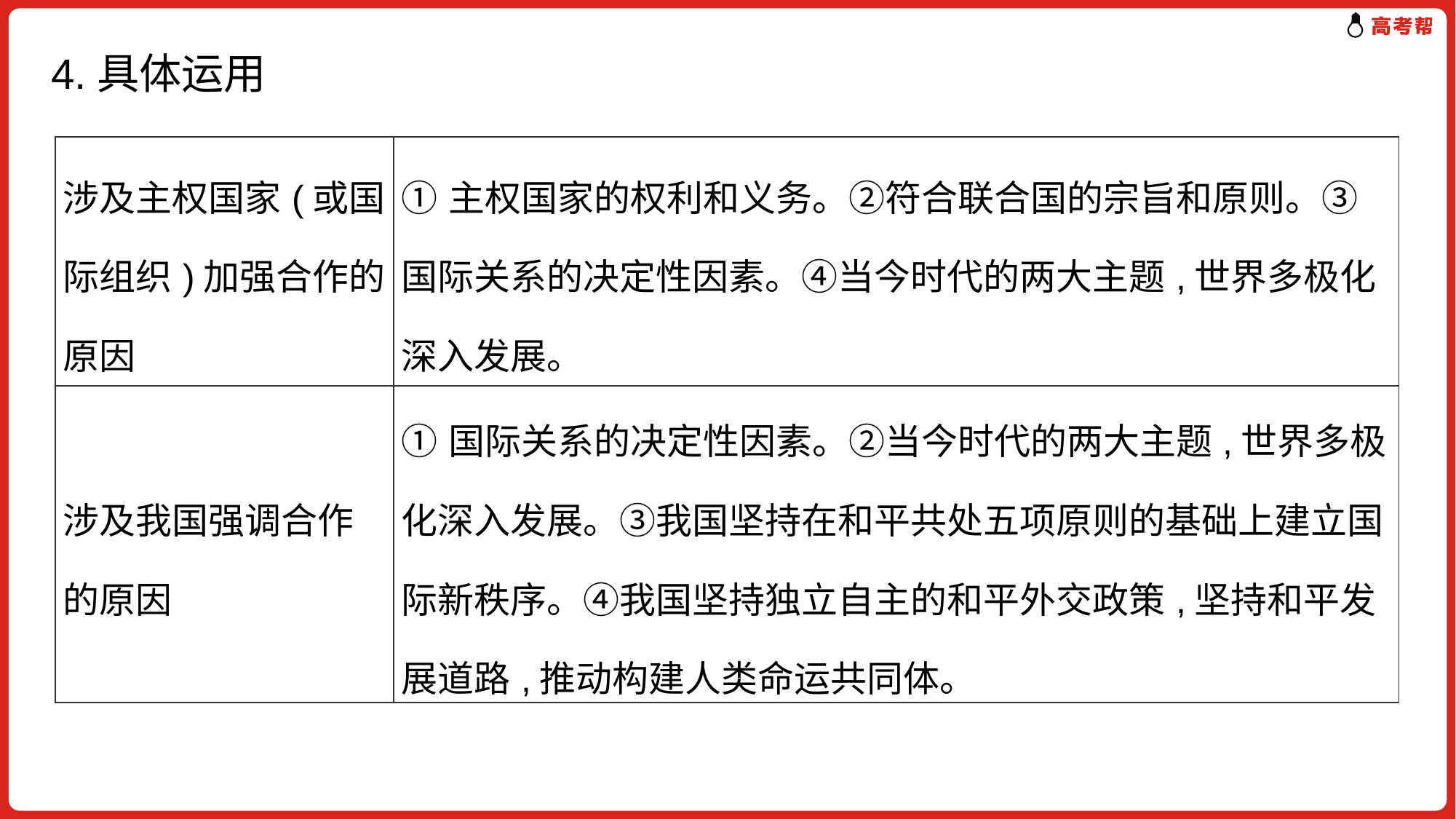

# 4.具体运用
| 涉及主权国家(或国际组织)加强合作的原因 | ①主权国家的权利和义务。②符合联合国的宗旨和原则。③国际关系的决定性因素。④当今时代的两大主题,世界多极化深入发展。 |
| --- | --- |
| 涉及我国强调合作的原因 | ①国际关系的决定性因素。②当今时代的两大主题,世界多极化深入发展。③我国坚持在和平共处五项原则的基础上建立国际新秩序。④我国坚持独立自主的和平外交政策,坚持和平发展道路,推动构建人类命运共同体。 |